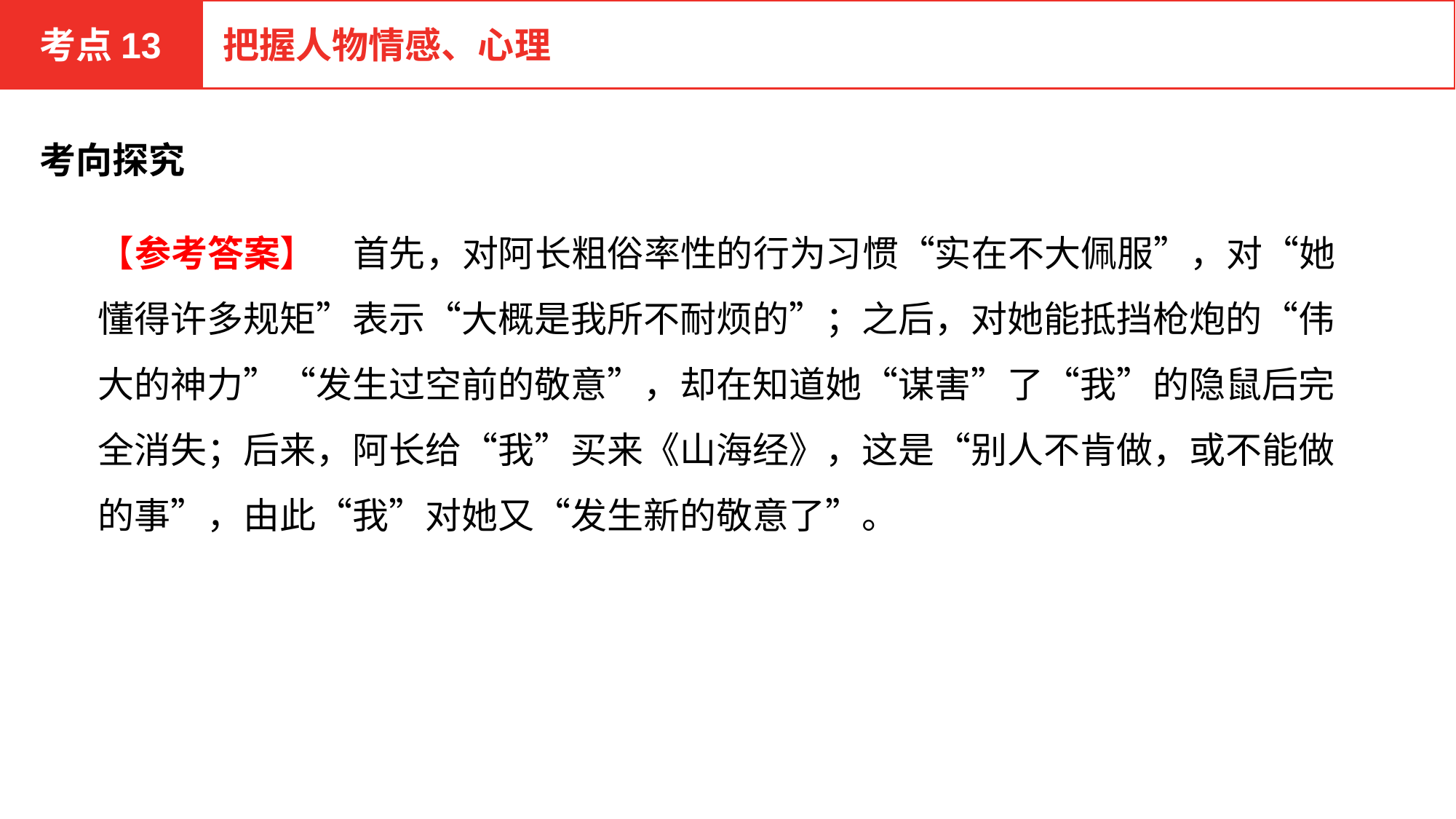

考点13
把握人物情感、心理
考向探究

【参考答案】　首先，对阿长粗俗率性的行为习惯“实在不大佩服”，对“她懂得许多规矩”表示“大概是我所不耐烦的”；之后，对她能抵挡枪炮的“伟大的神力”“发生过空前的敬意”，却在知道她“谋害”了“我”的隐鼠后完全消失；后来，阿长给“我”买来《山海经》，这是“别人不肯做，或不能做的事”，由此“我”对她又“发生新的敬意了”。